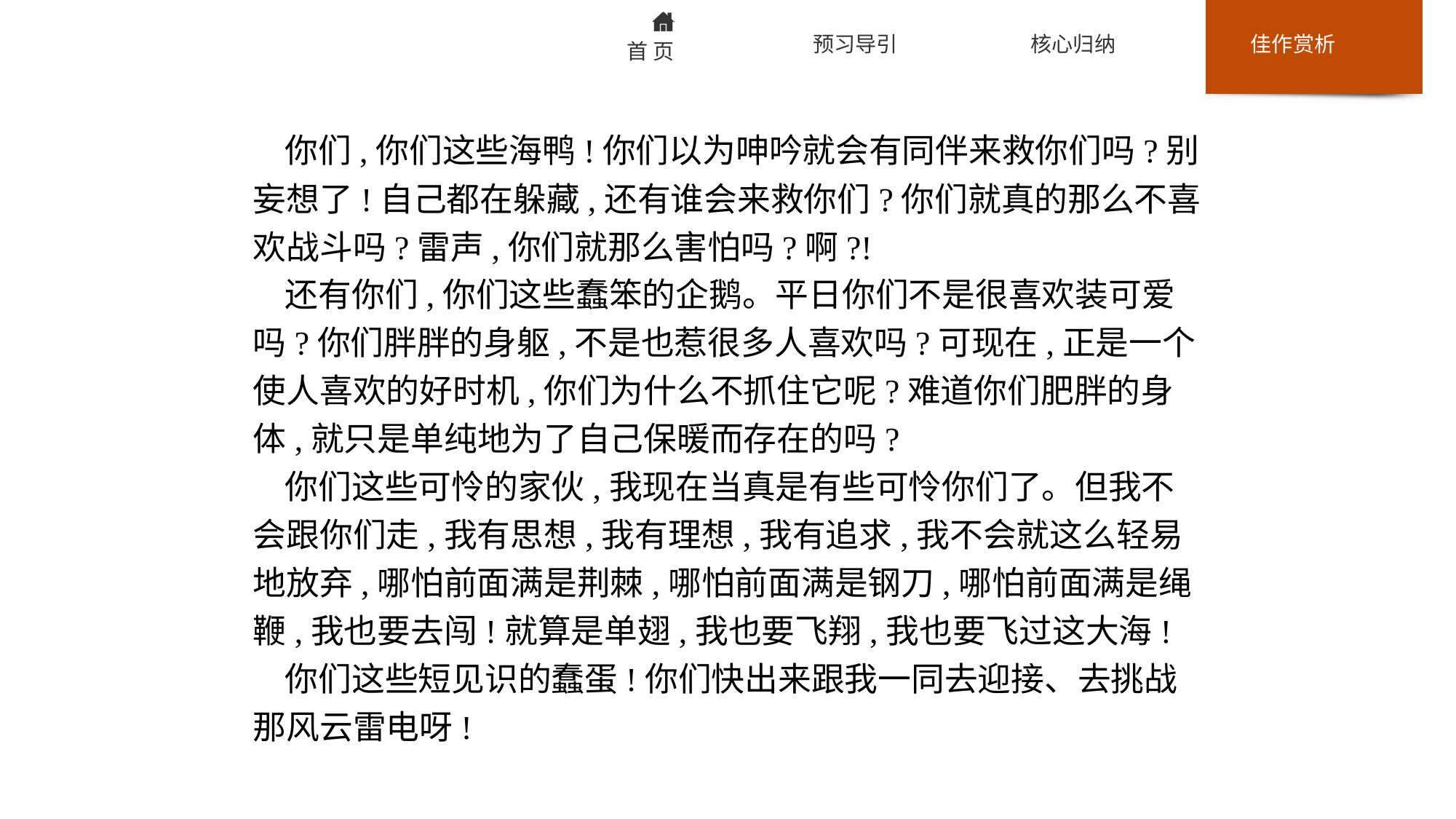

你们,你们这些海鸭!你们以为呻吟就会有同伴来救你们吗?别妄想了!自己都在躲藏,还有谁会来救你们?你们就真的那么不喜欢战斗吗?雷声,你们就那么害怕吗?啊?!
还有你们,你们这些蠢笨的企鹅。平日你们不是很喜欢装可爱吗?你们胖胖的身躯,不是也惹很多人喜欢吗?可现在,正是一个使人喜欢的好时机,你们为什么不抓住它呢?难道你们肥胖的身体,就只是单纯地为了自己保暖而存在的吗?
你们这些可怜的家伙,我现在当真是有些可怜你们了。但我不会跟你们走,我有思想,我有理想,我有追求,我不会就这么轻易地放弃,哪怕前面满是荆棘,哪怕前面满是钢刀,哪怕前面满是绳鞭,我也要去闯!就算是单翅,我也要飞翔,我也要飞过这大海!
你们这些短见识的蠢蛋!你们快出来跟我一同去迎接、去挑战那风云雷电呀!